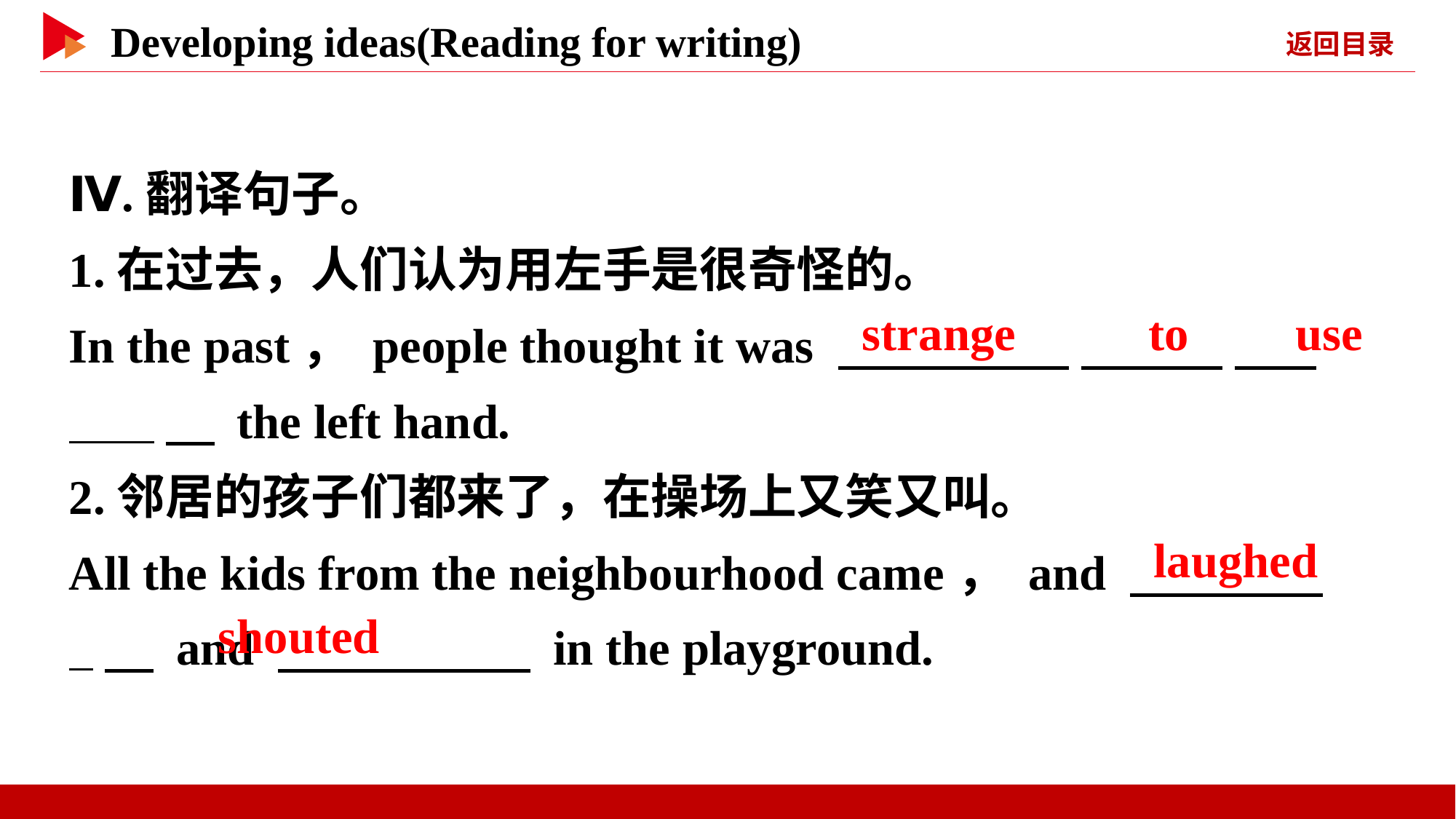

Ⅳ.翻译句子。
1.在过去，人们认为用左手是很奇怪的。
In the past， people thought it was 　            　 　    　 　    _     　 the left hand.
2.邻居的孩子们都来了，在操场上又笑又叫。
All the kids from the neighbourhood came， and 　              _　 and 　              　 in the playground.
　strange　 　to　   use
　laughed
　shouted